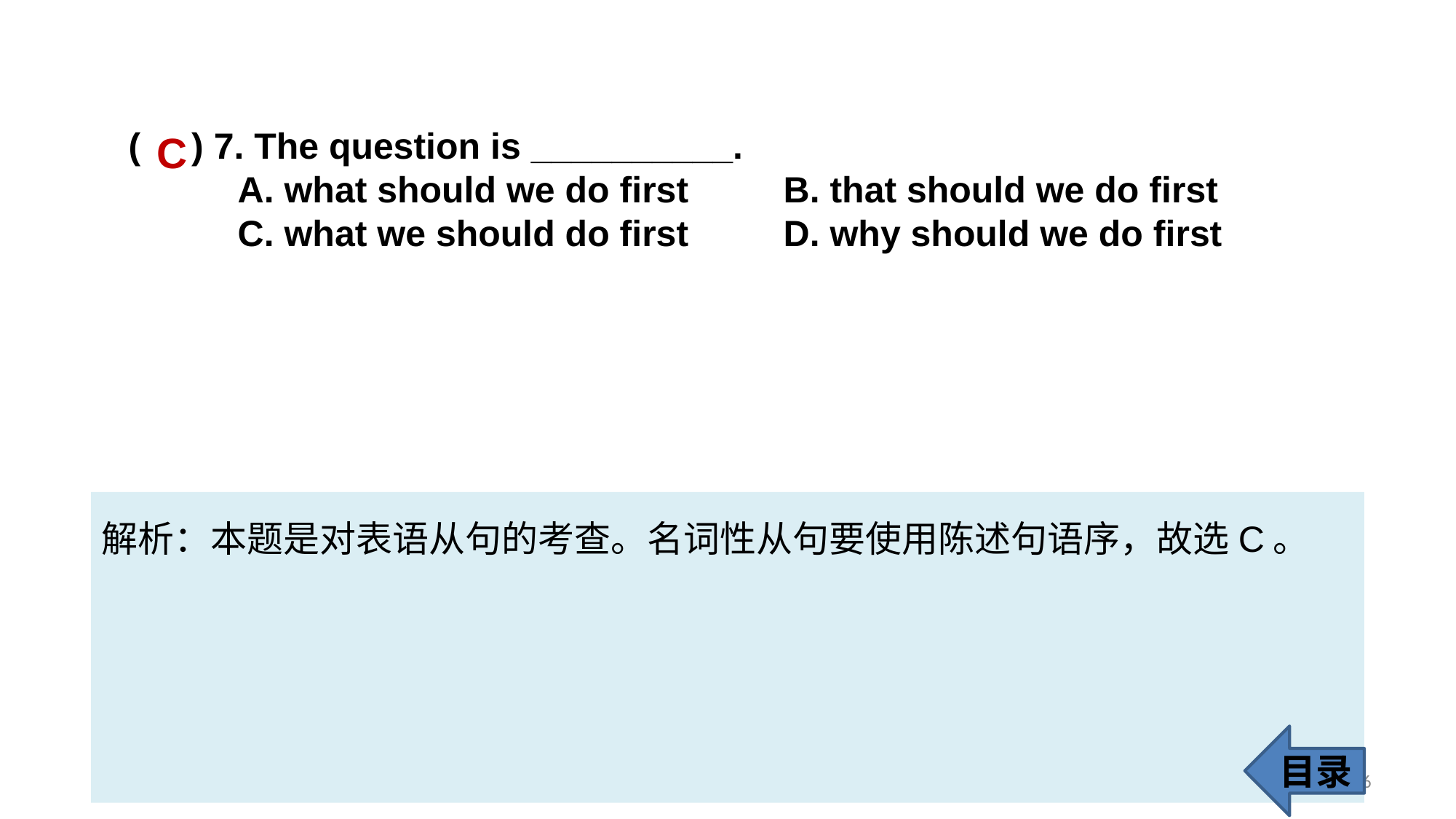

(     ) 7. The question is __________.
	A. what should we do first 	B. that should we do first
	C. what we should do first 	D. why should we do first
C

解析：本题是对表语从句的考查。名词性从句要使用陈述句语序，故选C。
目录
66